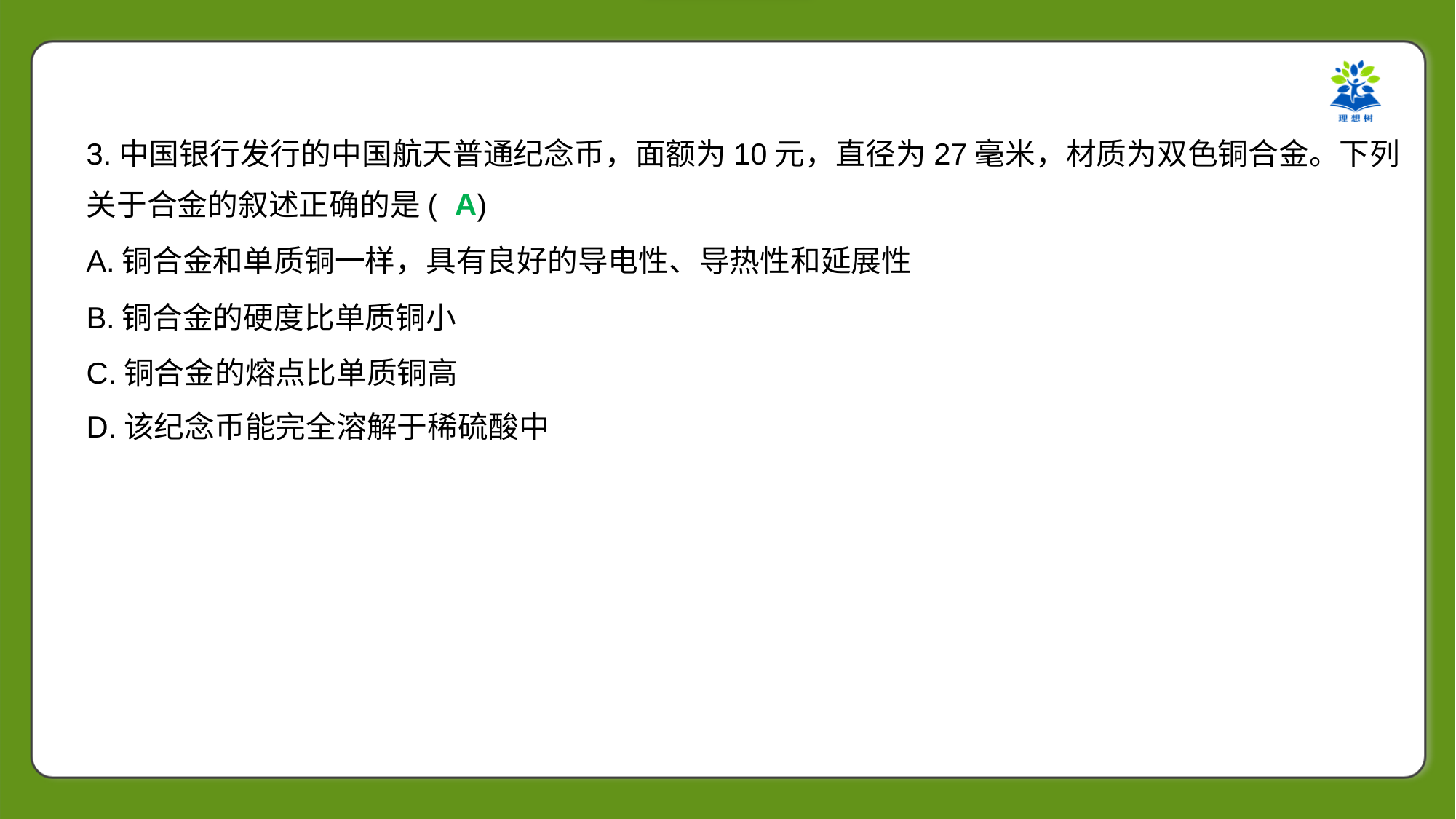

3.中国银行发行的中国航天普通纪念币，面额为10元，直径为27毫米，材质为双色铜合金。下列
关于合金的叙述正确的是(     )
A
A.铜合金和单质铜一样，具有良好的导电性、导热性和延展性
B.铜合金的硬度比单质铜小
C.铜合金的熔点比单质铜高
D.该纪念币能完全溶解于稀硫酸中